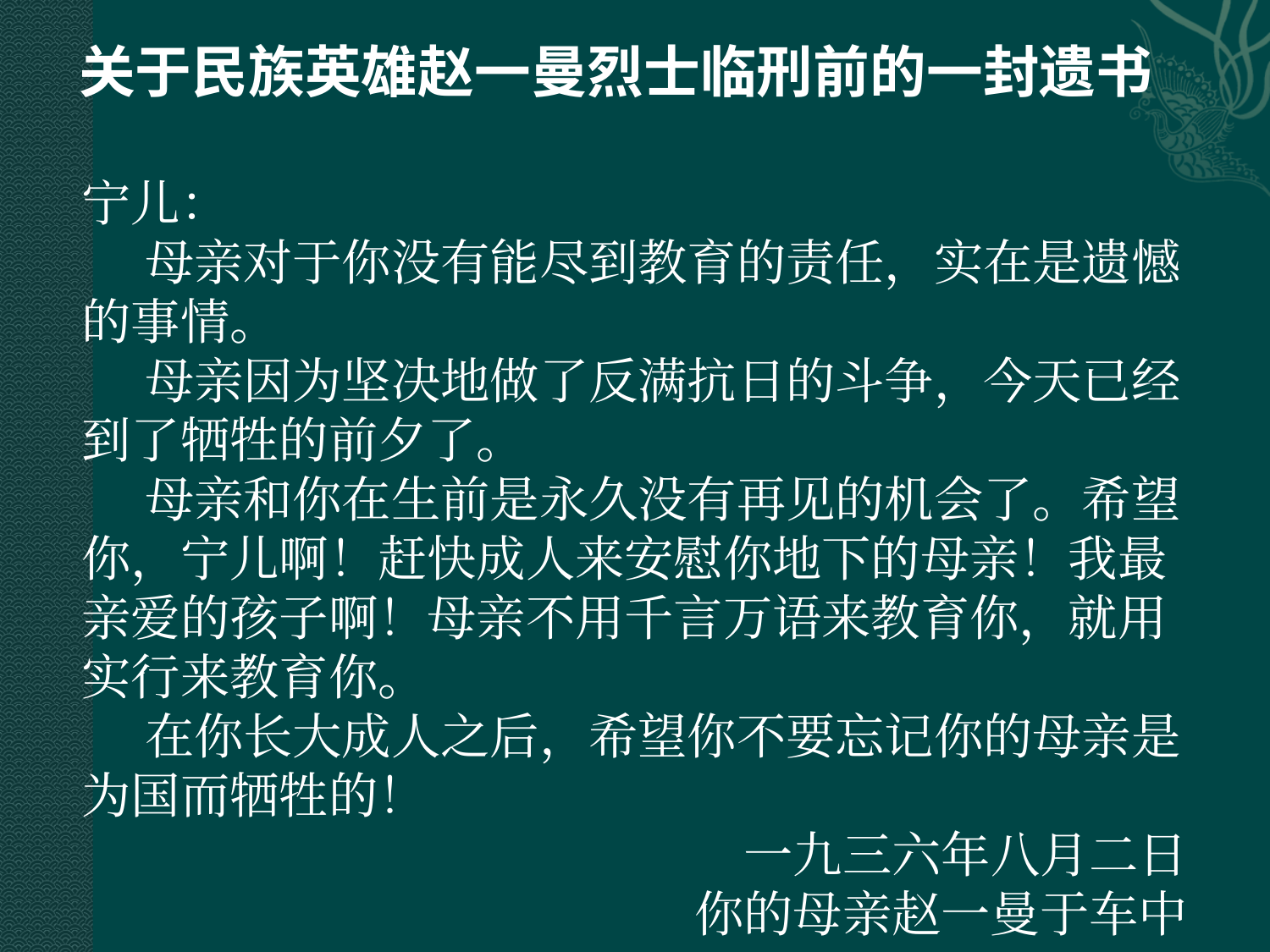

关于民族英雄赵一曼烈士临刑前的一封遗书
宁儿：
    母亲对于你没有能尽到教育的责任，实在是遗憾的事情。
    母亲因为坚决地做了反满抗日的斗争，今天已经到了牺牲的前夕了。
    母亲和你在生前是永久没有再见的机会了。希望你，宁儿啊！赶快成人来安慰你地下的母亲！我最亲爱的孩子啊！母亲不用千言万语来教育你，就用实行来教育你。
    在你长大成人之后，希望你不要忘记你的母亲是为国而牺牲的！
一九三六年八月二日
你的母亲赵一曼于车中